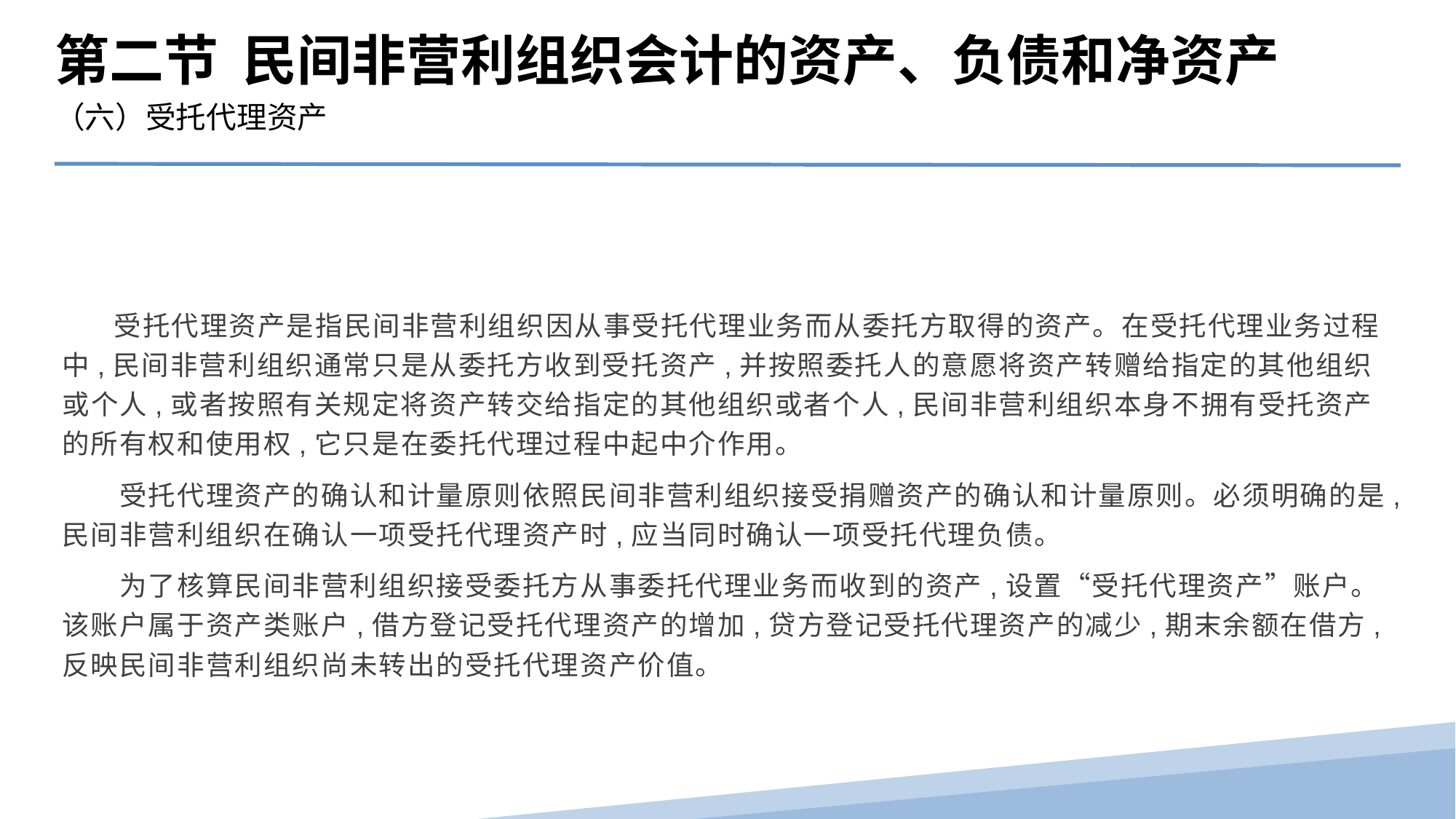

第二节  民间非营利组织会计的资产、负债和净资产
（六）受托代理资产
　   受托代理资产是指民间非营利组织因从事受托代理业务而从委托方取得的资产。在受托代理业务过程中,民间非营利组织通常只是从委托方收到受托资产,并按照委托人的意愿将资产转赠给指定的其他组织或个人,或者按照有关规定将资产转交给指定的其他组织或者个人,民间非营利组织本身不拥有受托资产的所有权和使用权,它只是在委托代理过程中起中介作用。
　　受托代理资产的确认和计量原则依照民间非营利组织接受捐赠资产的确认和计量原则。必须明确的是,民间非营利组织在确认一项受托代理资产时,应当同时确认一项受托代理负债。
　　为了核算民间非营利组织接受委托方从事委托代理业务而收到的资产,设置“受托代理资产”账户。该账户属于资产类账户,借方登记受托代理资产的增加,贷方登记受托代理资产的减少,期末余额在借方,反映民间非营利组织尚未转出的受托代理资产价值。